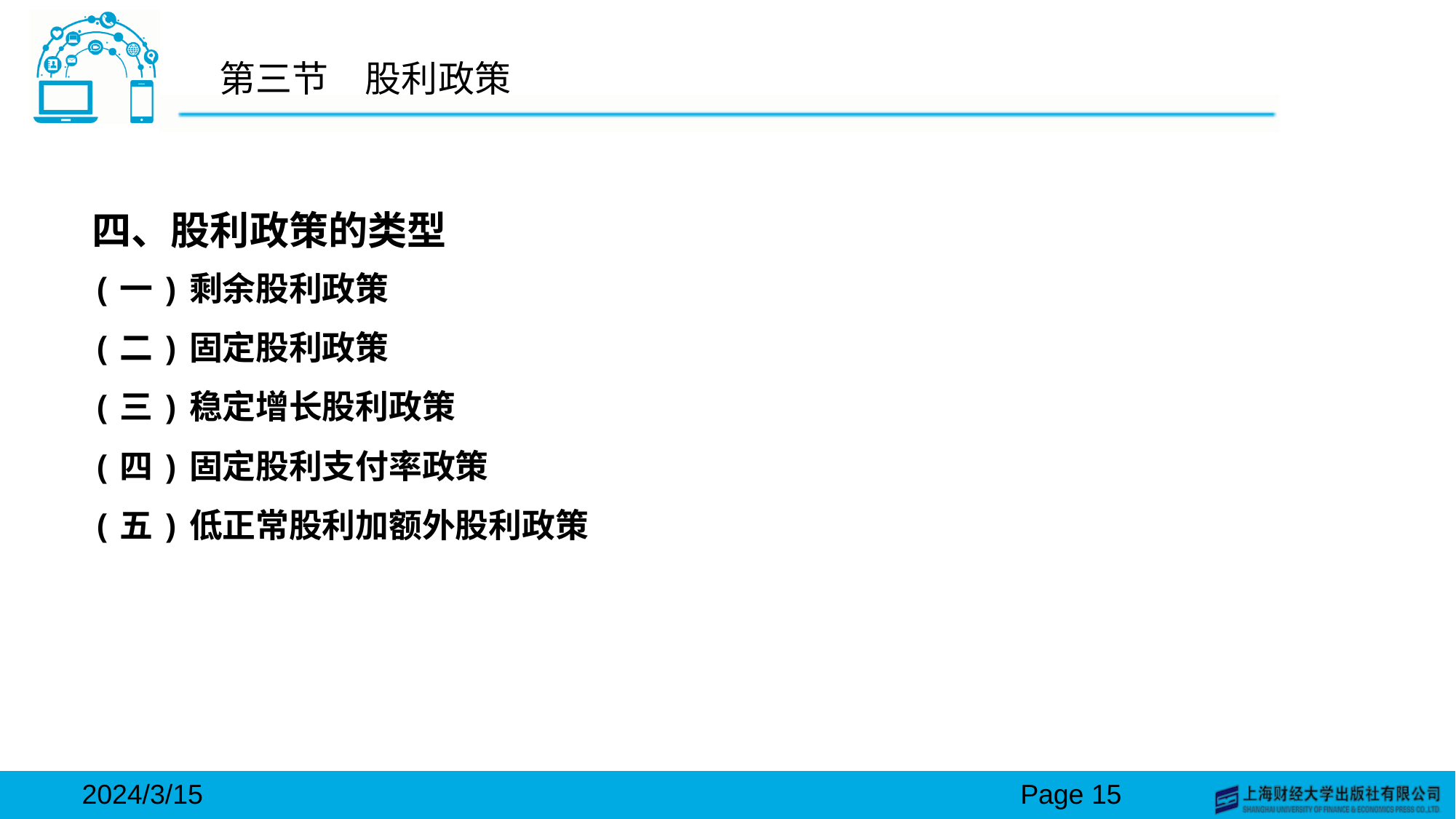

# 第三节　股利政策
四、股利政策的类型
(一)剩余股利政策
(二)固定股利政策
(三)稳定增长股利政策
(四)固定股利支付率政策
(五)低正常股利加额外股利政策

2024/3/15
Page 15